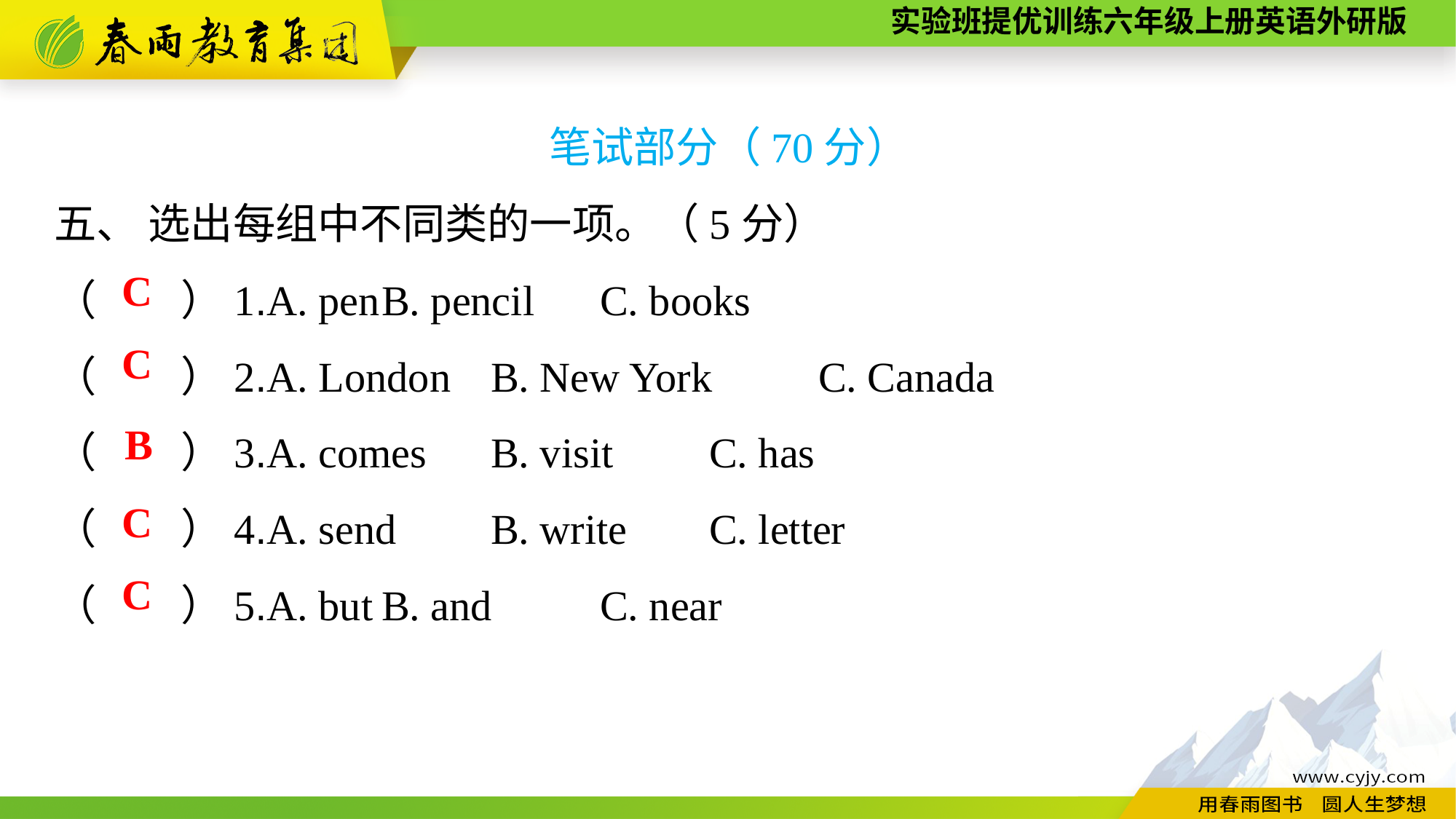

笔试部分（70分）
五、 选出每组中不同类的一项。（5分）
（　　）1.A. pen	B. pencil	C. books
（　　）2.A. London	B. New York	C. Canada
（　　）3.A. comes	B. visit	C. has
（　　）4.A. send	B. write	C. letter
（　　）5.A. but	B. and	C. near
C
C
B
C
C